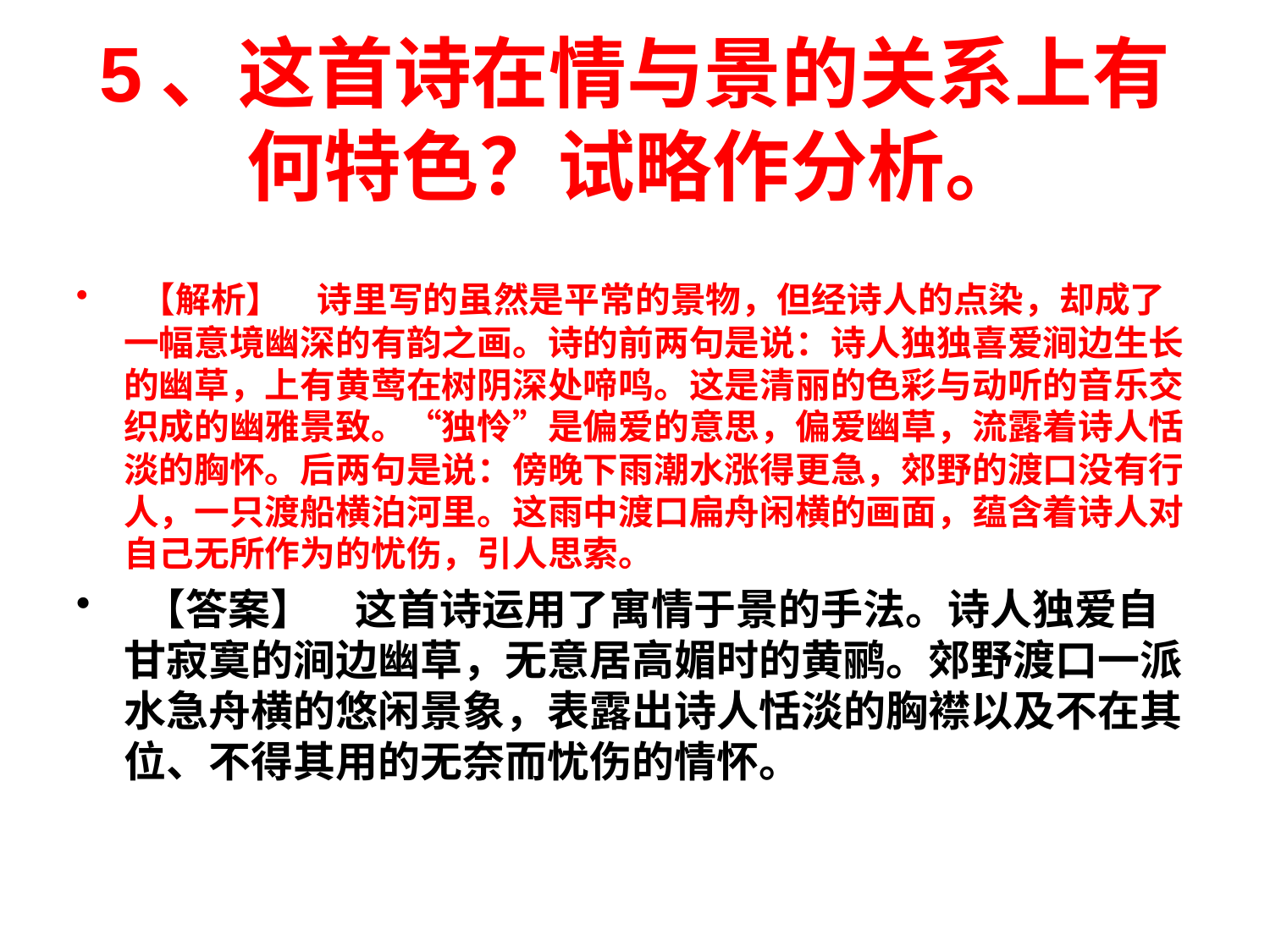

# 5、这首诗在情与景的关系上有何特色？试略作分析。

 【解析】　诗里写的虽然是平常的景物，但经诗人的点染，却成了一幅意境幽深的有韵之画。诗的前两句是说：诗人独独喜爱涧边生长的幽草，上有黄莺在树阴深处啼鸣。这是清丽的色彩与动听的音乐交织成的幽雅景致。“独怜”是偏爱的意思，偏爱幽草，流露着诗人恬淡的胸怀。后两句是说：傍晚下雨潮水涨得更急，郊野的渡口没有行人，一只渡船横泊河里。这雨中渡口扁舟闲横的画面，蕴含着诗人对自己无所作为的忧伤，引人思索。
 【答案】　这首诗运用了寓情于景的手法。诗人独爱自甘寂寞的涧边幽草，无意居高媚时的黄鹂。郊野渡口一派水急舟横的悠闲景象，表露出诗人恬淡的胸襟以及不在其位、不得其用的无奈而忧伤的情怀。